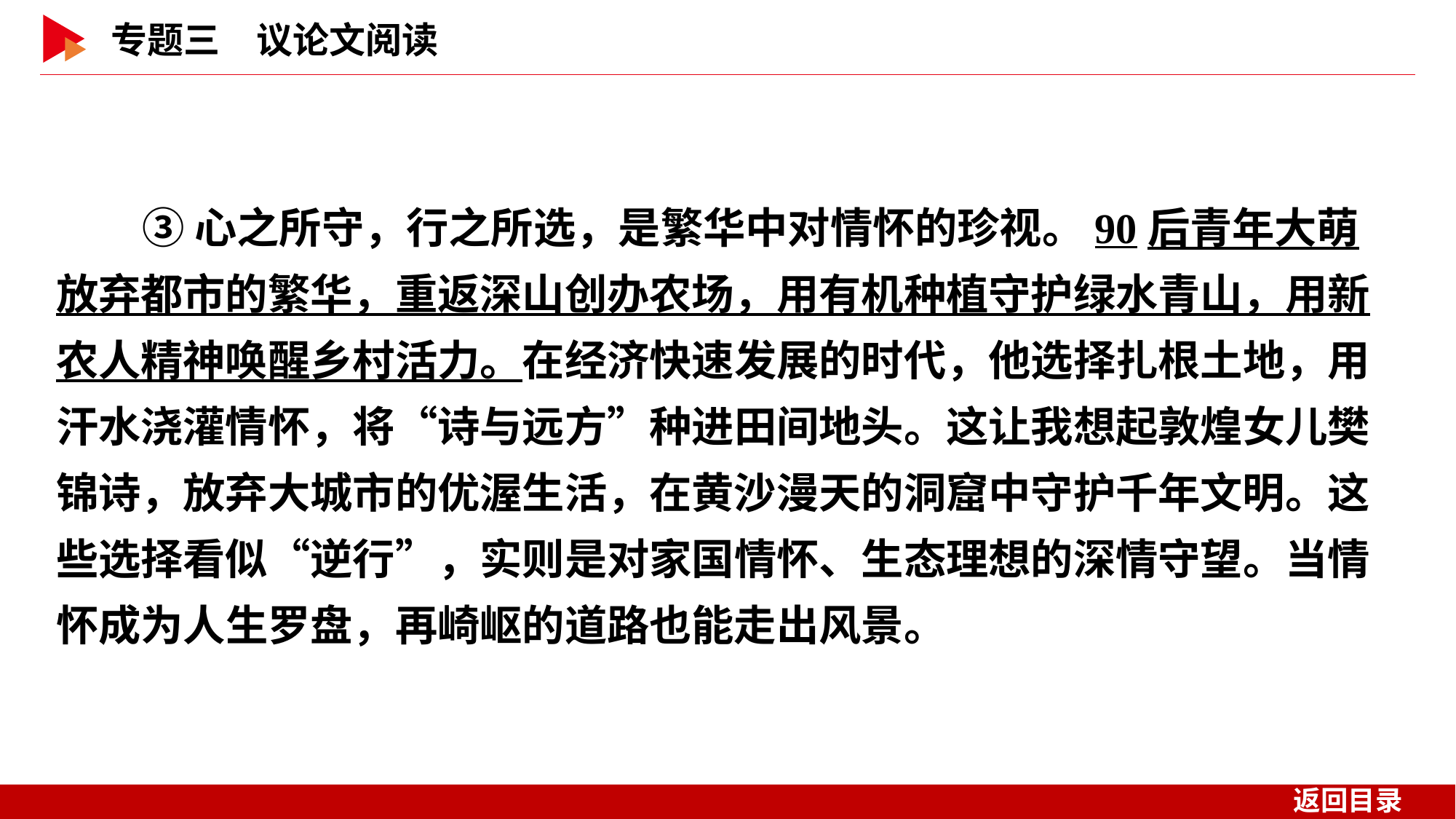

③心之所守，行之所选，是繁华中对情怀的珍视。90后青年大萌放弃都市的繁华，重返深山创办农场，用有机种植守护绿水青山，用新农人精神唤醒乡村活力。在经济快速发展的时代，他选择扎根土地，用汗水浇灌情怀，将“诗与远方”种进田间地头。这让我想起敦煌女儿樊锦诗，放弃大城市的优渥生活，在黄沙漫天的洞窟中守护千年文明。这些选择看似“逆行”，实则是对家国情怀、生态理想的深情守望。当情怀成为人生罗盘，再崎岖的道路也能走出风景。